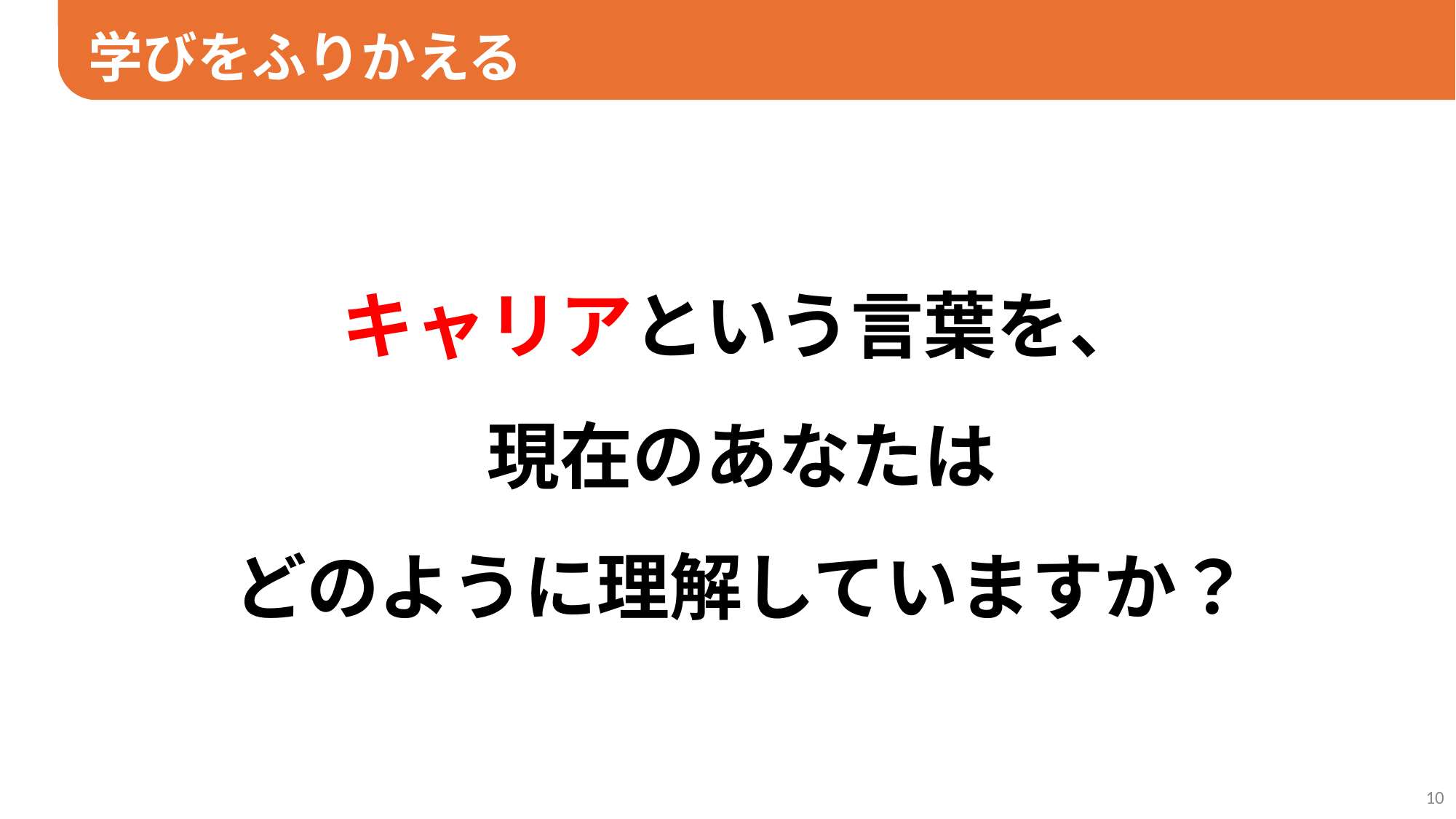

学びをふりかえる
キャリアという言葉を、
現在のあなたは
どのように理解していますか？
10